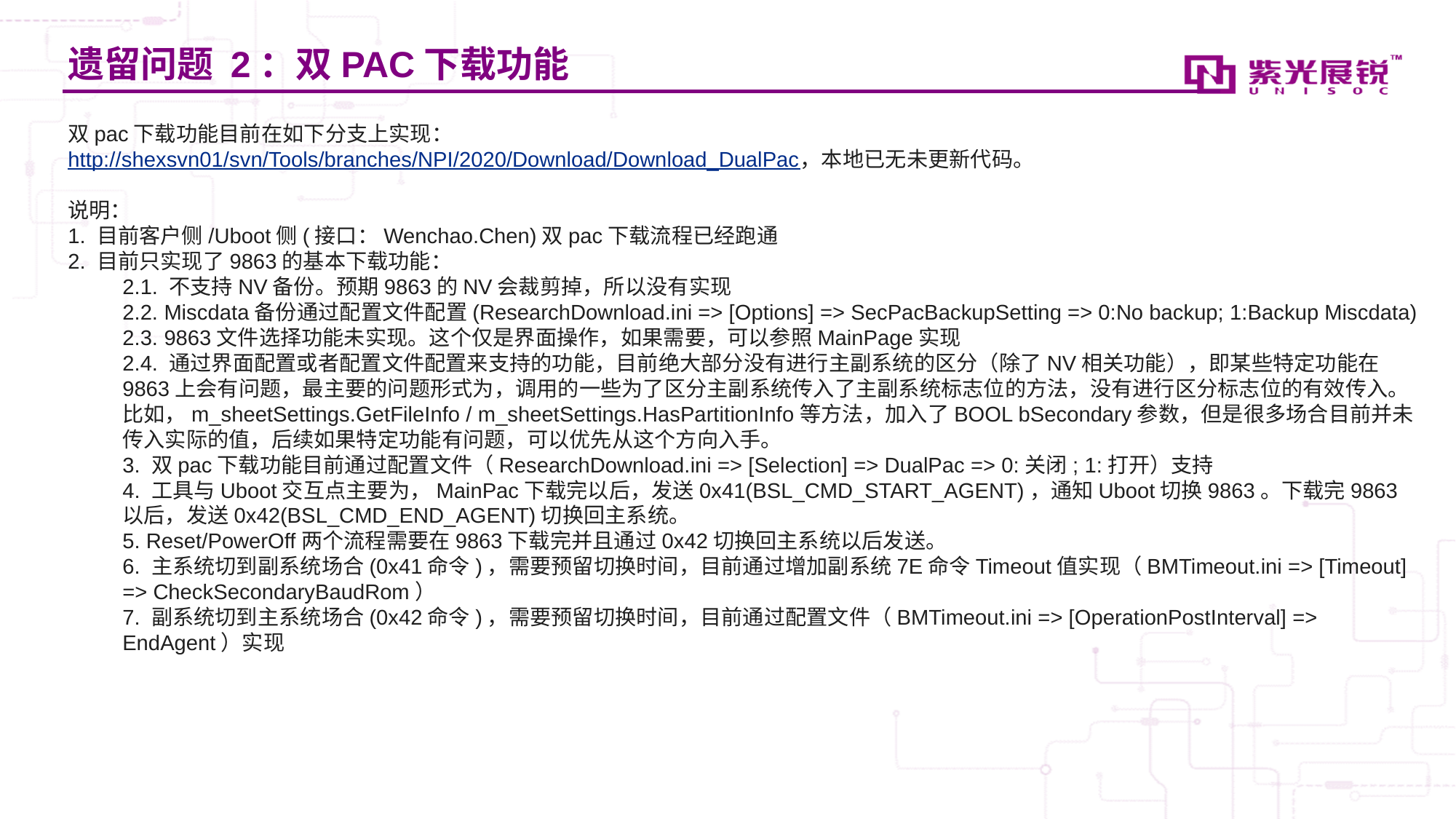

# 遗留问题 2：双PAC下载功能
双pac下载功能目前在如下分支上实现：
http://shexsvn01/svn/Tools/branches/NPI/2020/Download/Download_DualPac，本地已无未更新代码。

说明：
1. 目前客户侧/Uboot侧(接口：Wenchao.Chen)双pac下载流程已经跑通
2. 目前只实现了9863的基本下载功能：
2.1. 不支持NV备份。预期9863的NV会裁剪掉，所以没有实现
2.2. Miscdata备份通过配置文件配置(ResearchDownload.ini => [Options] => SecPacBackupSetting => 0:No backup; 1:Backup Miscdata)
2.3. 9863文件选择功能未实现。这个仅是界面操作，如果需要，可以参照MainPage实现
2.4. 通过界面配置或者配置文件配置来支持的功能，目前绝大部分没有进行主副系统的区分（除了NV相关功能），即某些特定功能在9863上会有问题，最主要的问题形式为，调用的一些为了区分主副系统传入了主副系统标志位的方法，没有进行区分标志位的有效传入。比如，m_sheetSettings.GetFileInfo / m_sheetSettings.HasPartitionInfo等方法，加入了BOOL bSecondary参数，但是很多场合目前并未传入实际的值，后续如果特定功能有问题，可以优先从这个方向入手。
3. 双pac下载功能目前通过配置文件（ResearchDownload.ini => [Selection] => DualPac => 0:关闭; 1:打开）支持
4. 工具与Uboot交互点主要为，MainPac下载完以后，发送0x41(BSL_CMD_START_AGENT)，通知Uboot切换9863。下载完9863以后，发送0x42(BSL_CMD_END_AGENT)切换回主系统。
5. Reset/PowerOff两个流程需要在9863下载完并且通过0x42切换回主系统以后发送。
6. 主系统切到副系统场合(0x41命令)，需要预留切换时间，目前通过增加副系统7E命令Timeout值实现（BMTimeout.ini => [Timeout] => CheckSecondaryBaudRom）
7. 副系统切到主系统场合(0x42命令)，需要预留切换时间，目前通过配置文件（BMTimeout.ini => [OperationPostInterval] => EndAgent）实现